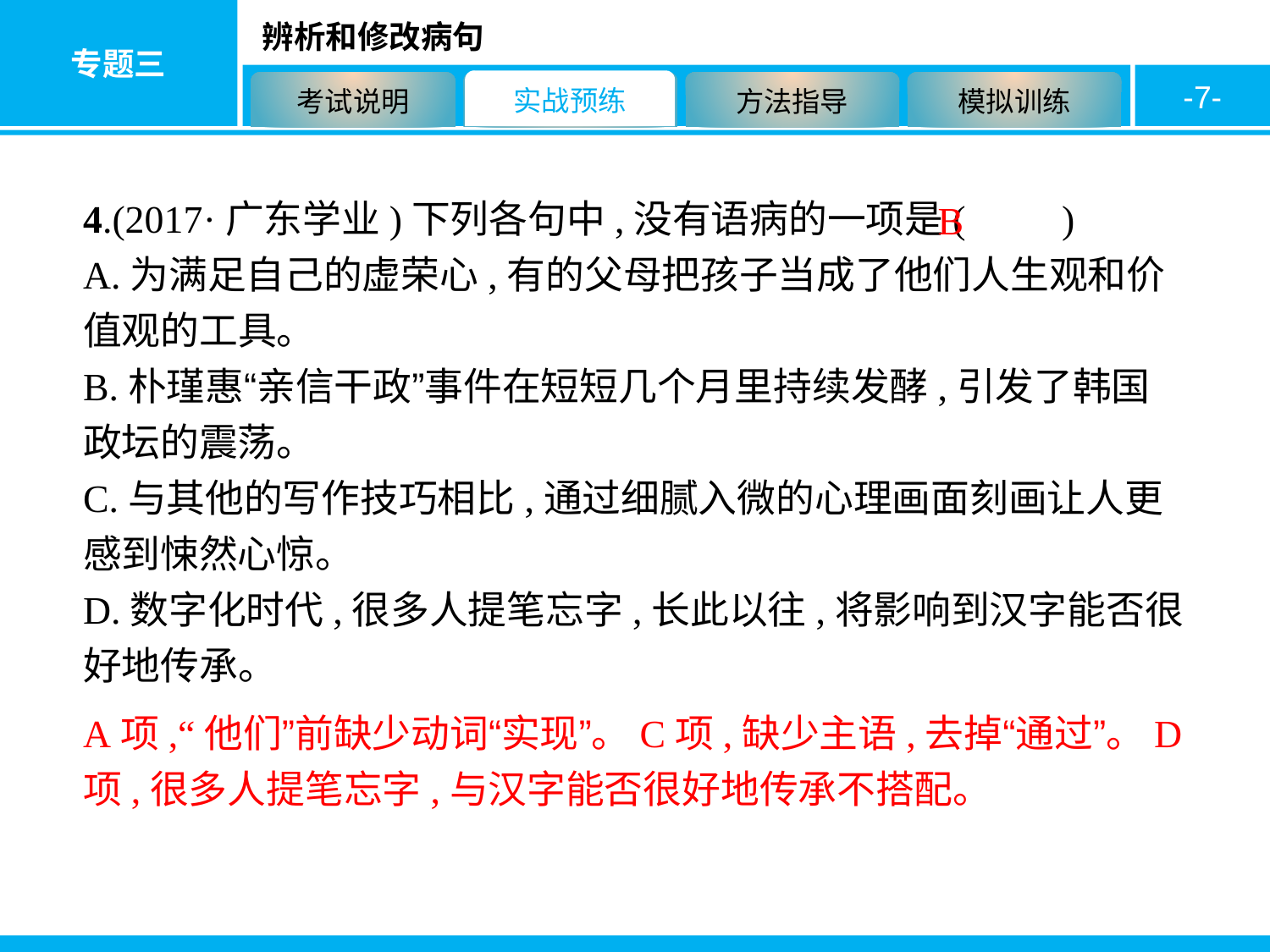

-7-
4.(2017·广东学业)下列各句中,没有语病的一项是(　　)
A.为满足自己的虚荣心,有的父母把孩子当成了他们人生观和价值观的工具。
B.朴瑾惠“亲信干政”事件在短短几个月里持续发酵,引发了韩国政坛的震荡。
C.与其他的写作技巧相比,通过细腻入微的心理画面刻画让人更感到悚然心惊。
D.数字化时代,很多人提笔忘字,长此以往,将影响到汉字能否很好地传承。
B
A项,“他们”前缺少动词“实现”。C项,缺少主语,去掉“通过”。D项,很多人提笔忘字,与汉字能否很好地传承不搭配。